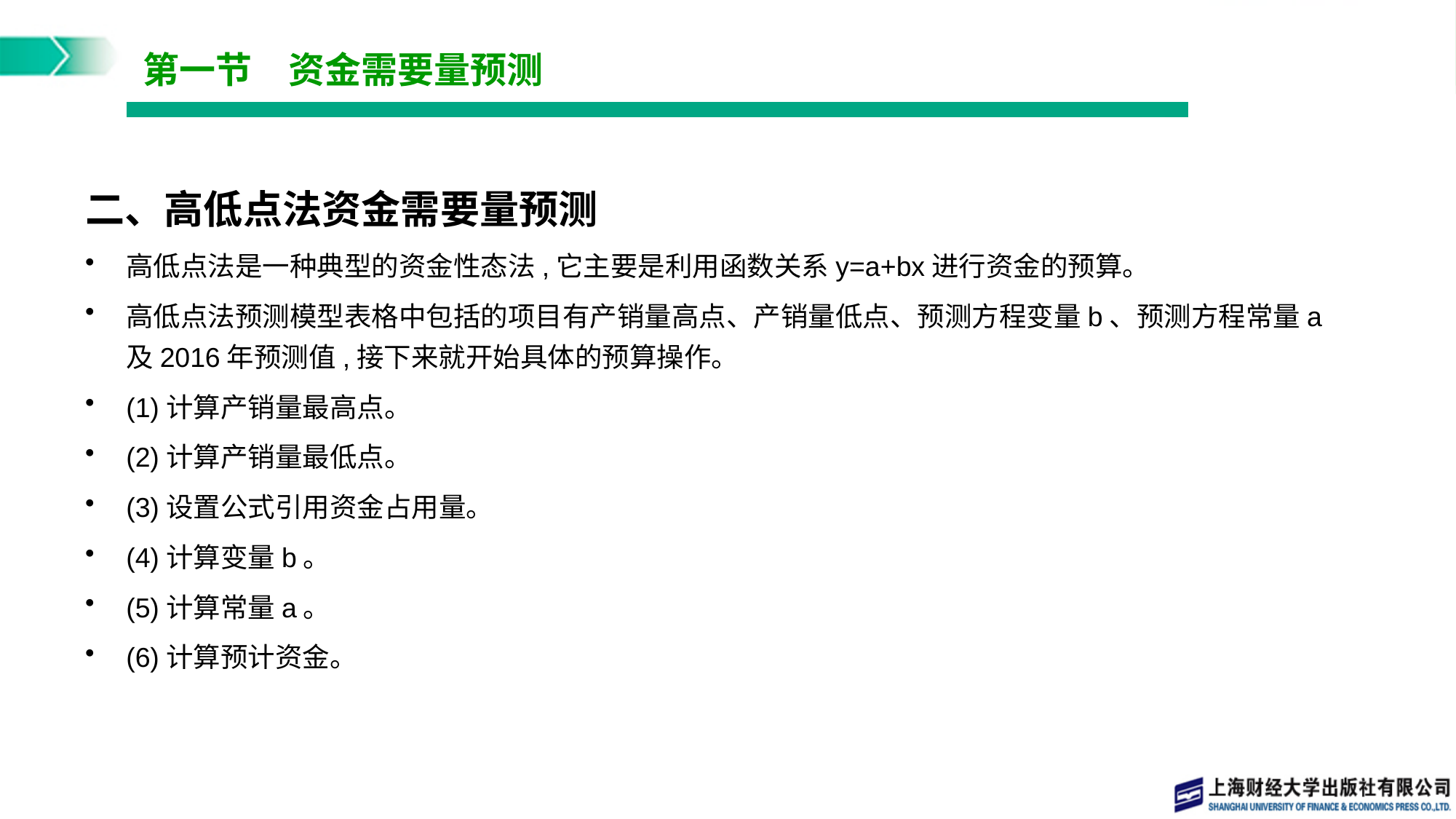

# 第一节　资金需要量预测
二、高低点法资金需要量预测
高低点法是一种典型的资金性态法,它主要是利用函数关系y=a+bx进行资金的预算。
高低点法预测模型表格中包括的项目有产销量高点、产销量低点、预测方程变量b、预测方程常量a及2016年预测值,接下来就开始具体的预算操作。
(1)计算产销量最高点。
(2)计算产销量最低点。
(3)设置公式引用资金占用量。
(4)计算变量b。
(5)计算常量a。
(6)计算预计资金。